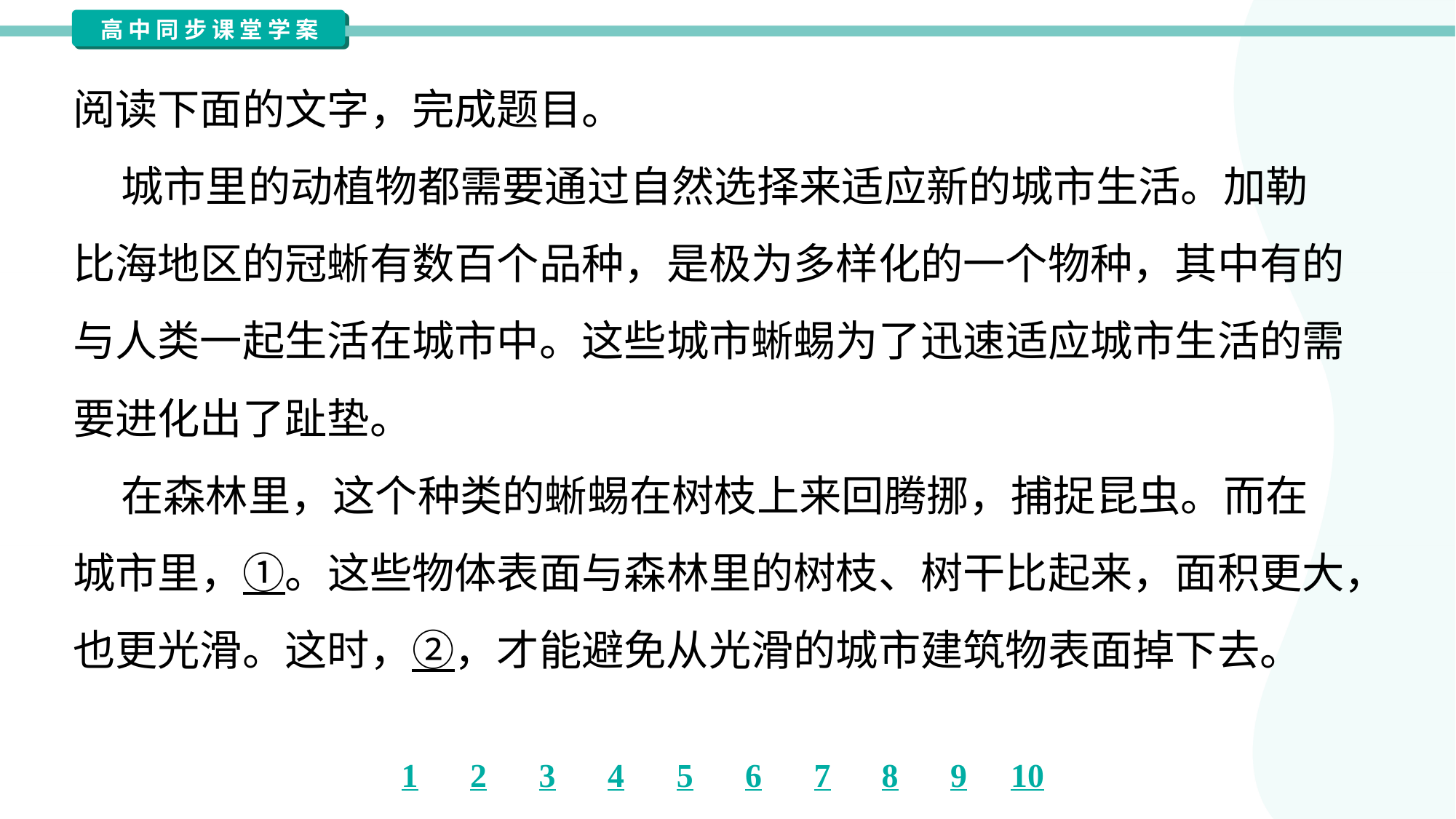

阅读下面的文字，完成题目。
    城市里的动植物都需要通过自然选择来适应新的城市生活。加勒
比海地区的冠蜥有数百个品种，是极为多样化的一个物种，其中有的
与人类一起生活在城市中。这些城市蜥蜴为了迅速适应城市生活的需
要进化出了趾垫。
    在森林里，这个种类的蜥蜴在树枝上来回腾挪，捕捉昆虫。而在
城市里，①。这些物体表面与森林里的树枝、树干比起来，面积更大，
也更光滑。这时，②，才能避免从光滑的城市建筑物表面掉下去。